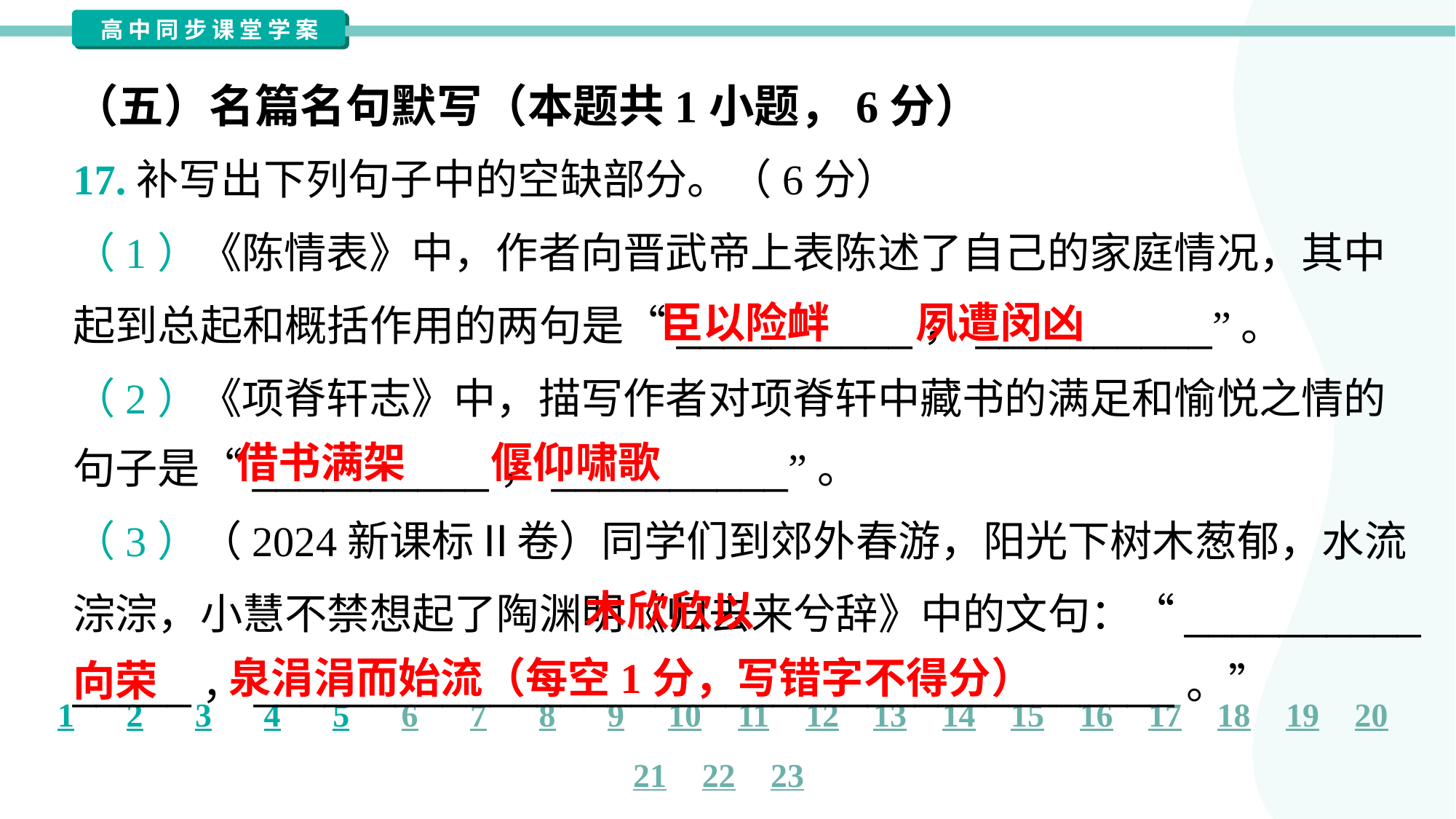

（五）名篇名句默写（本题共1小题，6分）
17.补写出下列句子中的空缺部分。（6分）
（1）《陈情表》中，作者向晋武帝上表陈述了自己的家庭情况，其中
起到总起和概括作用的两句是“__________，__________”。
（2）《项脊轩志》中，描写作者对项脊轩中藏书的满足和愉悦之情的
句子是“__________，__________”。
臣以险衅
夙遭闵凶
借书满架
偃仰啸歌
（3）（2024新课标Ⅱ卷）同学们到郊外春游，阳光下树木葱郁，水流
淙淙，小慧不禁想起了陶渊明《归去来兮辞》中的文句：“__________
_____，_______________________________________。”
                                                    木欣欣以
向荣
泉涓涓而始流（每空1分，写错字不得分）